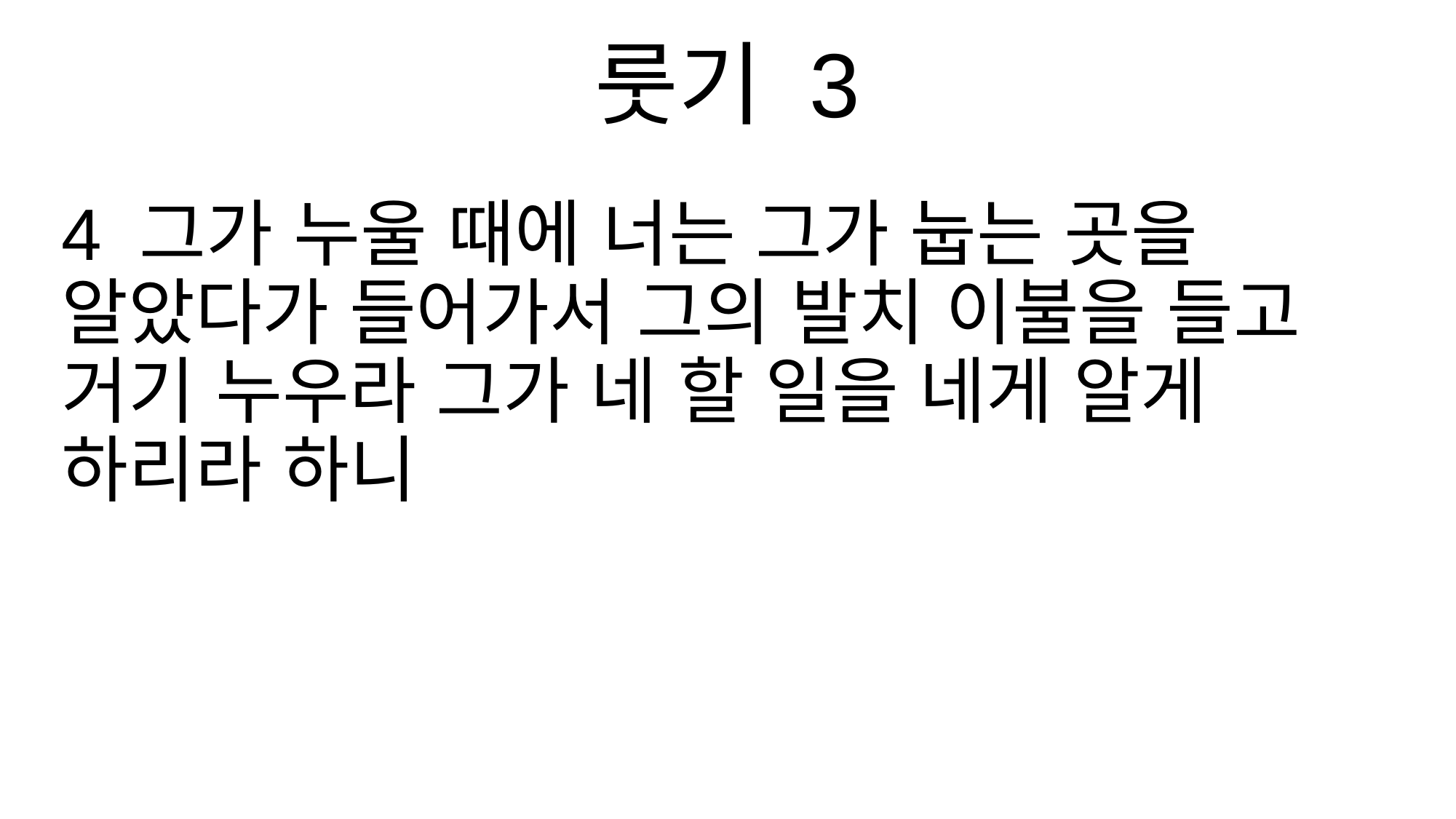

룻기 3
4 그가 누울 때에 너는 그가 눕는 곳을 알았다가 들어가서 그의 발치 이불을 들고 거기 누우라 그가 네 할 일을 네게 알게 하리라 하니